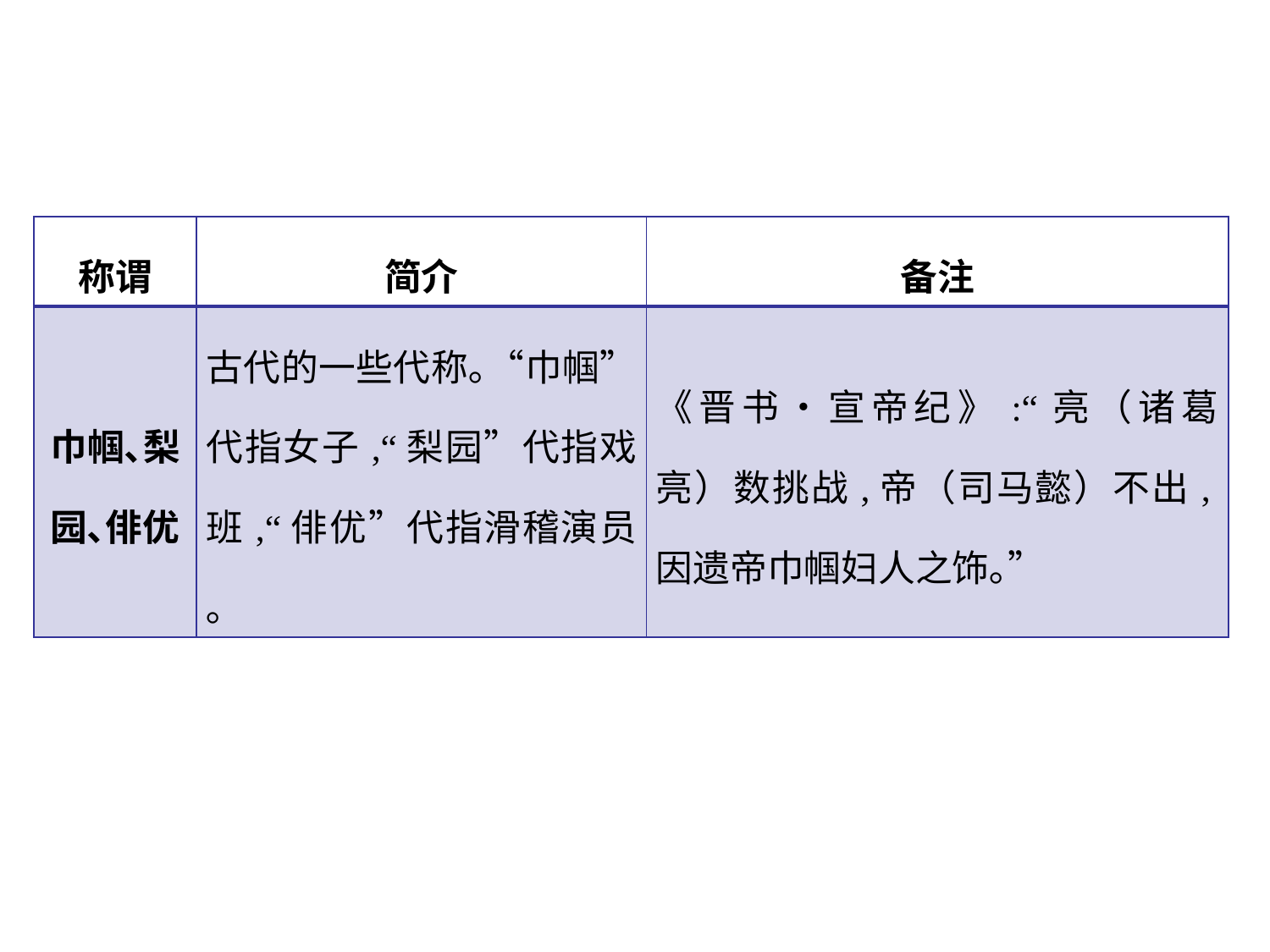

| 称谓 | 简介 | 备注 |
| --- | --- | --- |
| 巾帼､梨园､俳优 | 古代的一些代称｡“巾帼”代指女子,“梨园”代指戏班,“俳优”代指滑稽演员｡ | 《晋书•宣帝纪》:“亮（诸葛亮）数挑战,帝（司马懿）不出,因遗帝巾帼妇人之饰｡” |